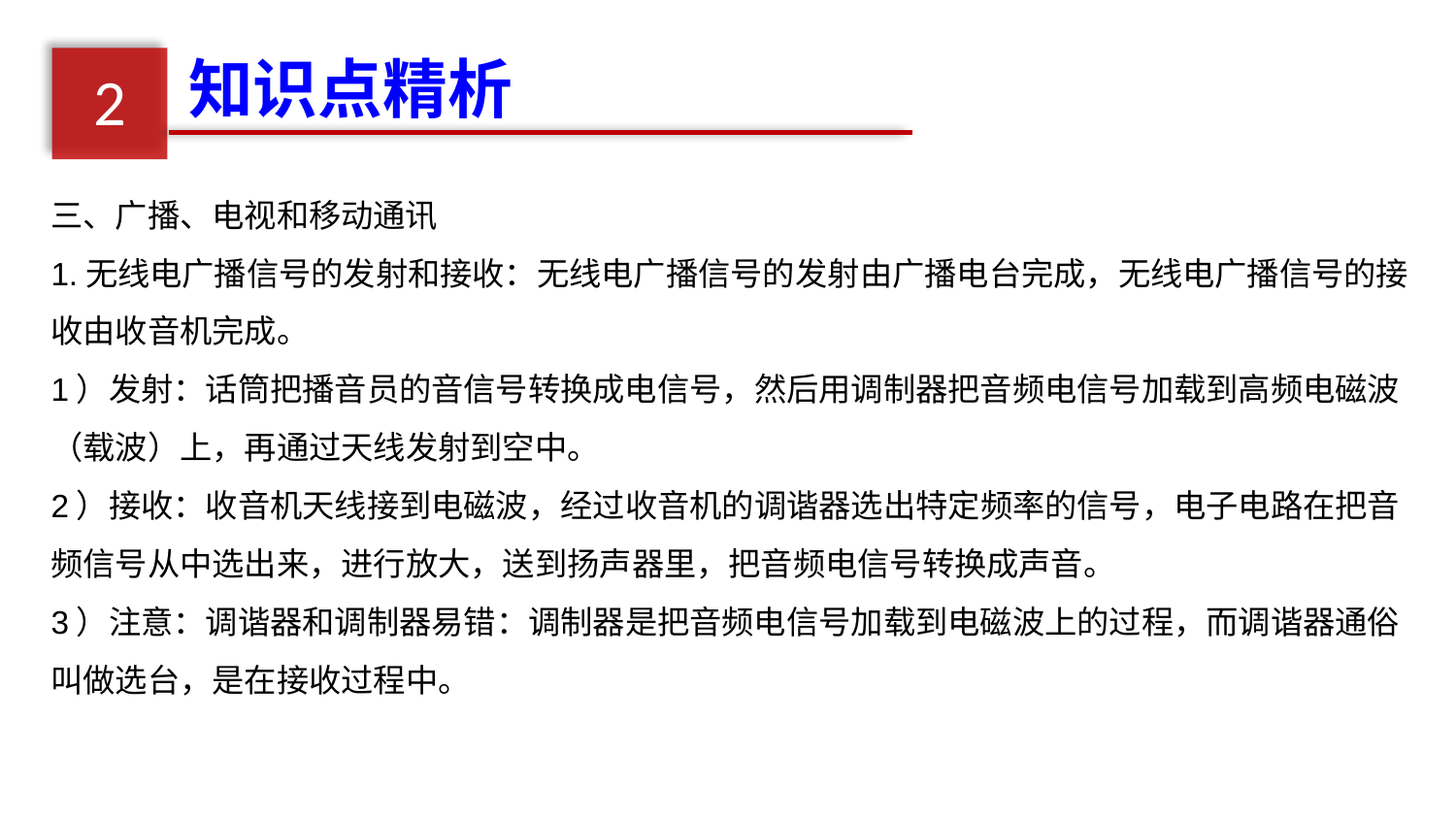

知识点精析

2
三、广播、电视和移动通讯
1.无线电广播信号的发射和接收：无线电广播信号的发射由广播电台完成，无线电广播信号的接收由收音机完成。
1）发射：话筒把播音员的音信号转换成电信号，然后用调制器把音频电信号加载到高频电磁波（载波）上，再通过天线发射到空中。
2）接收：收音机天线接到电磁波，经过收音机的调谐器选出特定频率的信号，电子电路在把音频信号从中选出来，进行放大，送到扬声器里，把音频电信号转换成声音。
3）注意：调谐器和调制器易错：调制器是把音频电信号加载到电磁波上的过程，而调谐器通俗叫做选台，是在接收过程中。